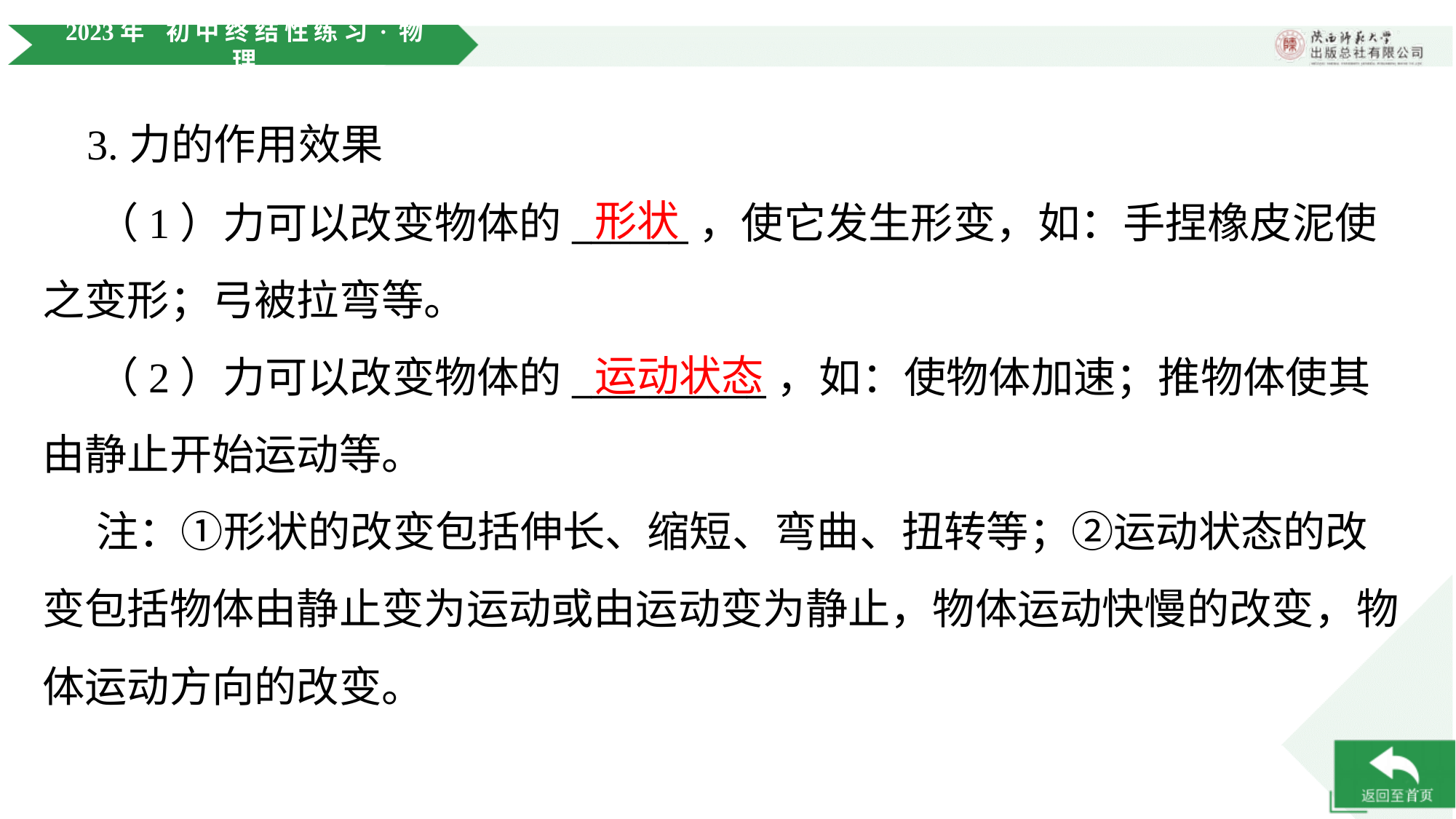

3.力的作用效果
形状
    （1）力可以改变物体的______，使它发生形变，如：手捏橡皮泥使
之变形；弓被拉弯等。
运动状态
    （2）力可以改变物体的__________，如：使物体加速；推物体使其
由静止开始运动等。
    注：①形状的改变包括伸长、缩短、弯曲、扭转等；②运动状态的改
变包括物体由静止变为运动或由运动变为静止，物体运动快慢的改变，物
体运动方向的改变。